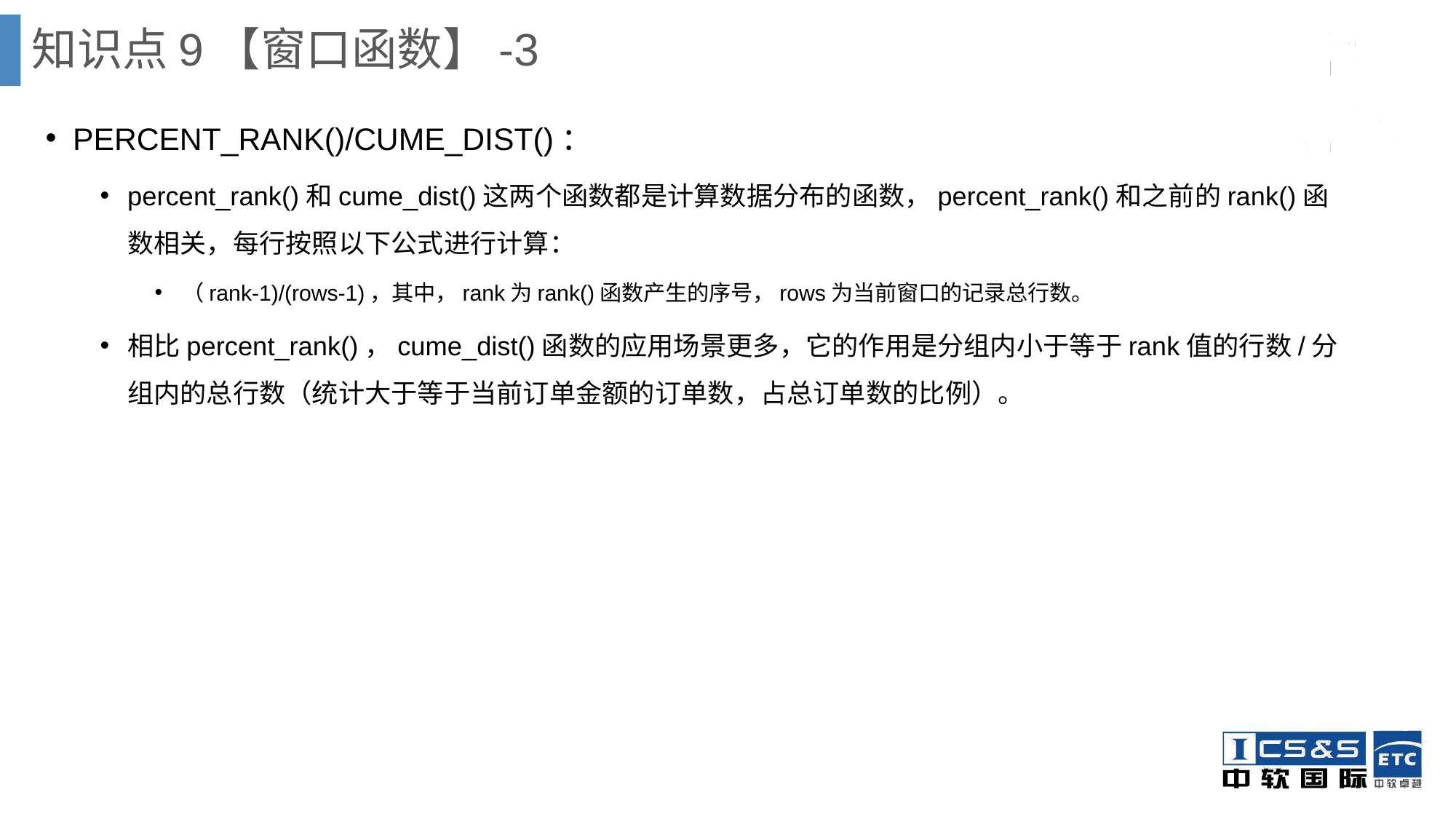

知识点9【窗口函数】-3
PERCENT_RANK()/CUME_DIST()：
percent_rank()和cume_dist()这两个函数都是计算数据分布的函数，percent_rank()和之前的rank()函数相关，每行按照以下公式进行计算：
（rank-1)/(rows-1)，其中，rank为rank()函数产生的序号，rows为当前窗口的记录总行数。
相比percent_rank()，cume_dist()函数的应用场景更多，它的作用是分组内小于等于rank值的行数/分组内的总行数（统计大于等于当前订单金额的订单数，占总订单数的比例）。